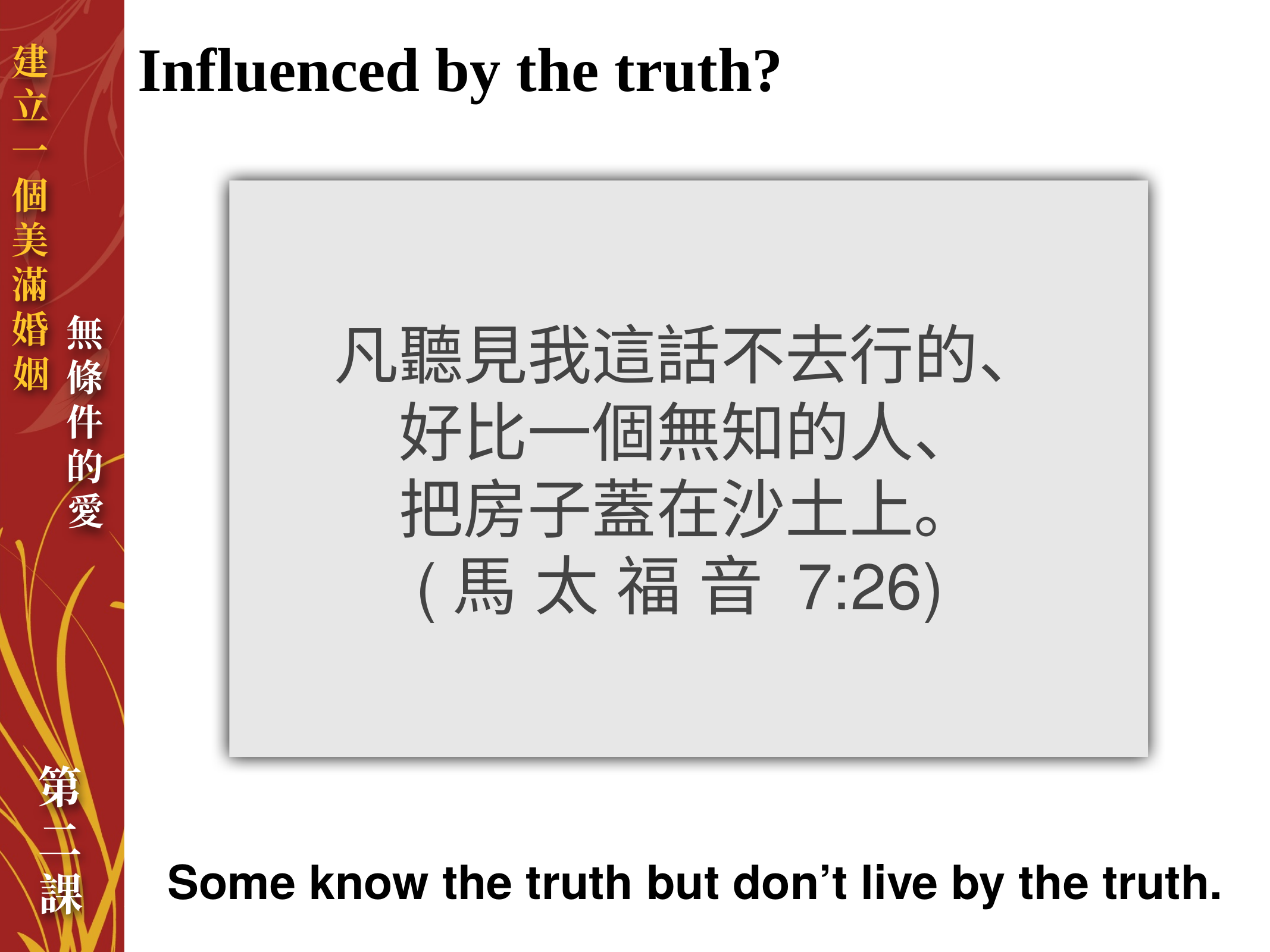

# Influenced by the truth?
凡聽見我這話不去行的、
好比一個無知的人、
把房子蓋在沙土上。
(馬 太 福 音 7:26)
Some know the truth but don’t live by the truth.